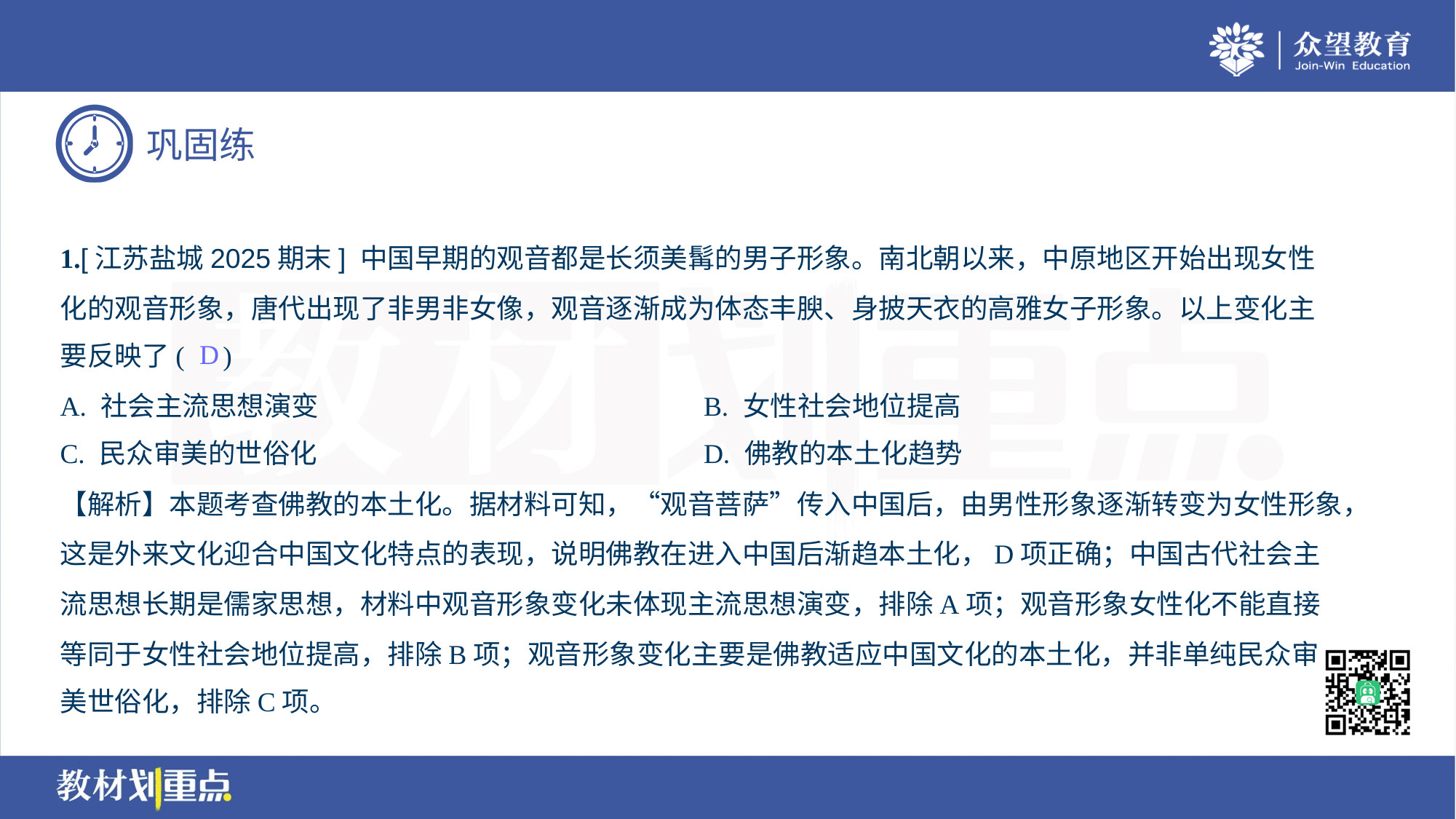

1.[江苏盐城2025期末] 中国早期的观音都是长须美髯的男子形象。南北朝以来，中原地区开始出现女性
化的观音形象，唐代出现了非男非女像，观音逐渐成为体态丰腴、身披天衣的高雅女子形象。以上变化主
要反映了(     )
D
A. 社会主流思想演变	B. 女性社会地位提高
C. 民众审美的世俗化	D. 佛教的本土化趋势
【解析】本题考查佛教的本土化。据材料可知，“观音菩萨”传入中国后，由男性形象逐渐转变为女性形象，
这是外来文化迎合中国文化特点的表现，说明佛教在进入中国后渐趋本土化，D项正确；中国古代社会主
流思想长期是儒家思想，材料中观音形象变化未体现主流思想演变，排除A项；观音形象女性化不能直接
等同于女性社会地位提高，排除B项；观音形象变化主要是佛教适应中国文化的本土化，并非单纯民众审
美世俗化，排除C项。